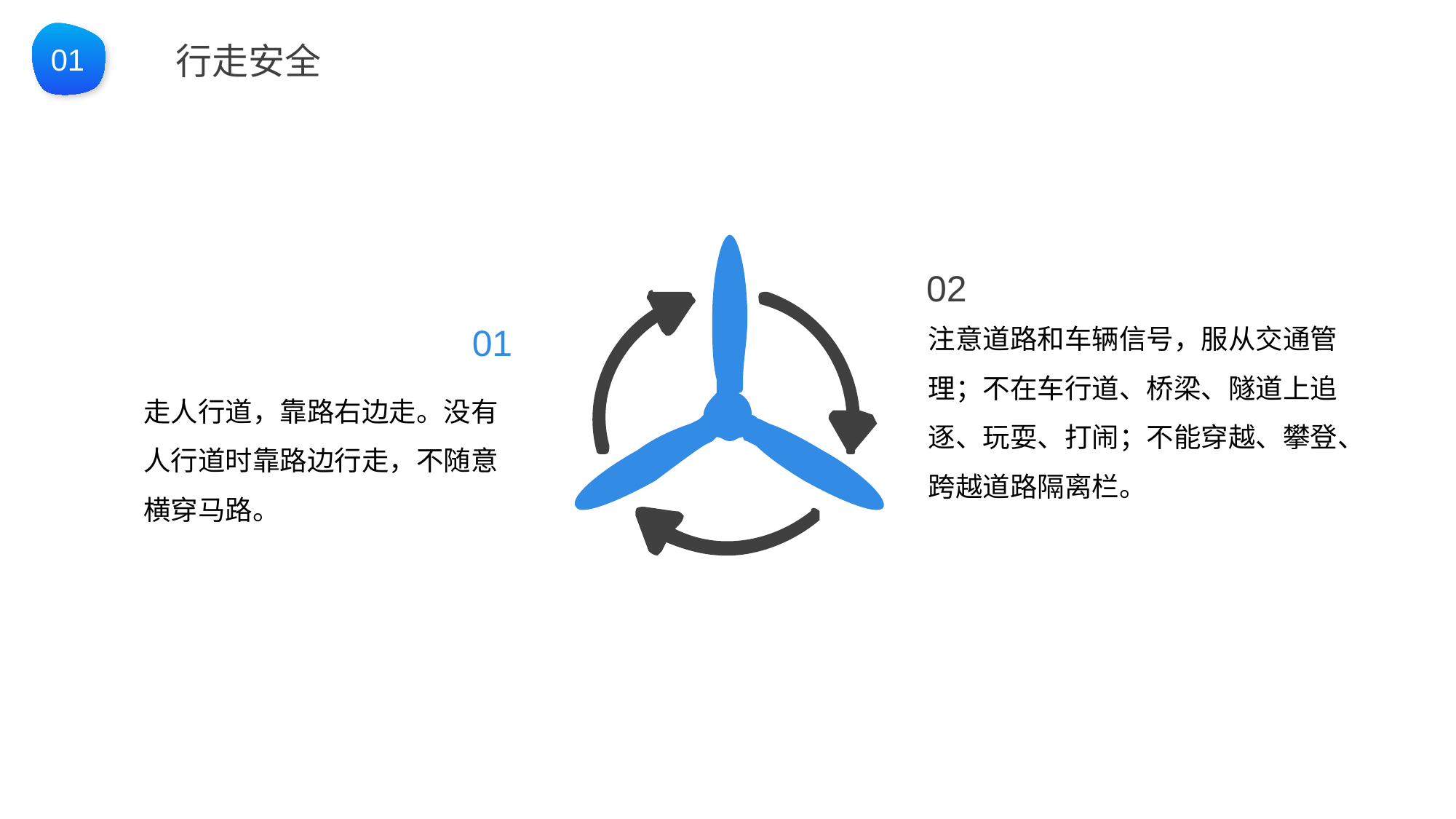

BY YUSHEN

01
行走安全

02
注意道路和车辆信号，服从交通管理；不在车行道、桥梁、隧道上追逐、玩耍、打闹；不能穿越、攀登、跨越道路隔离栏。

01
走人行道，靠路右边走。没有人行道时靠路边行走，不随意横穿马路。